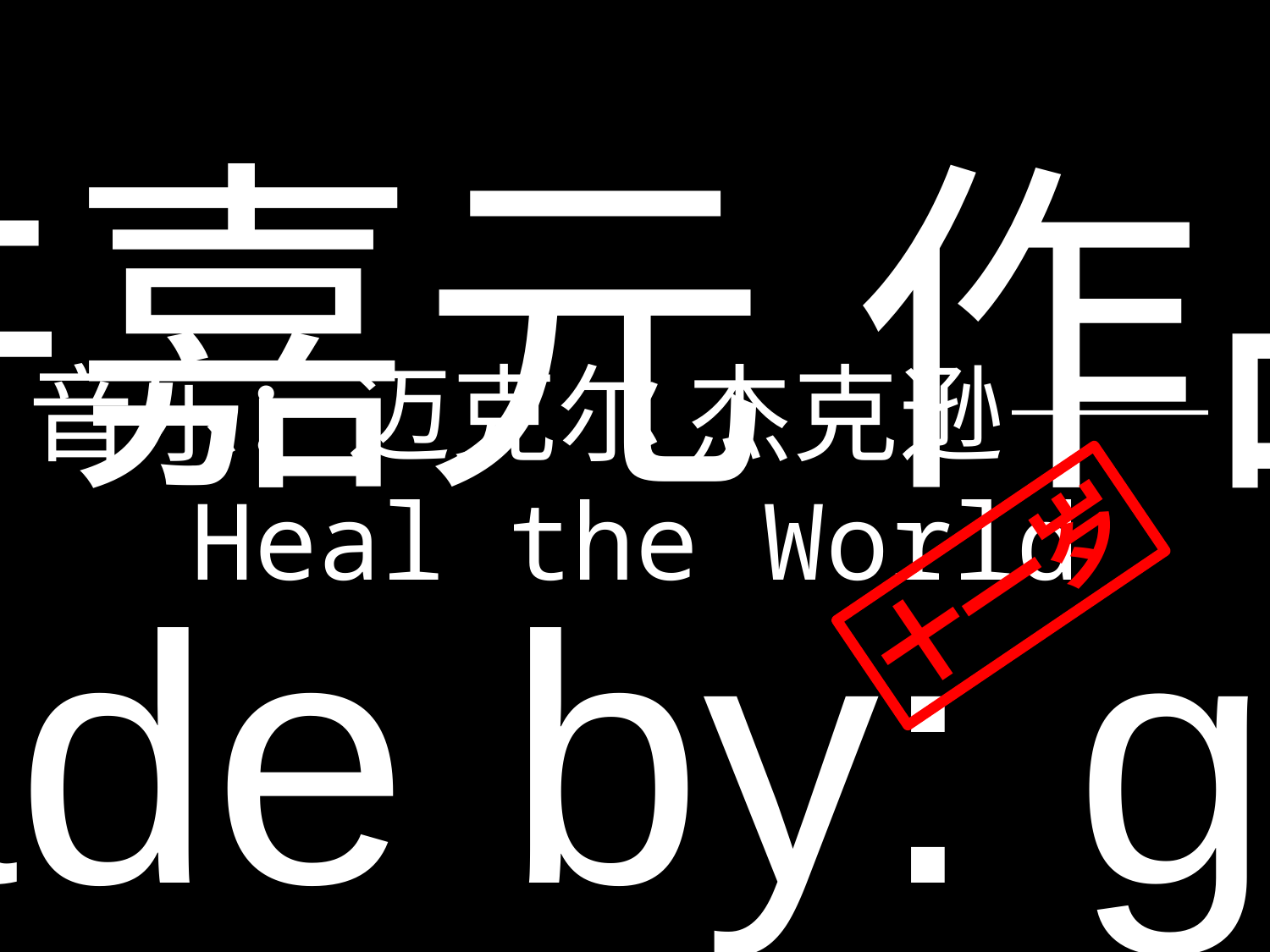

许嘉元 作品
Made by: glen xu
音乐：迈克尔 杰克逊——Heal the World
十一岁